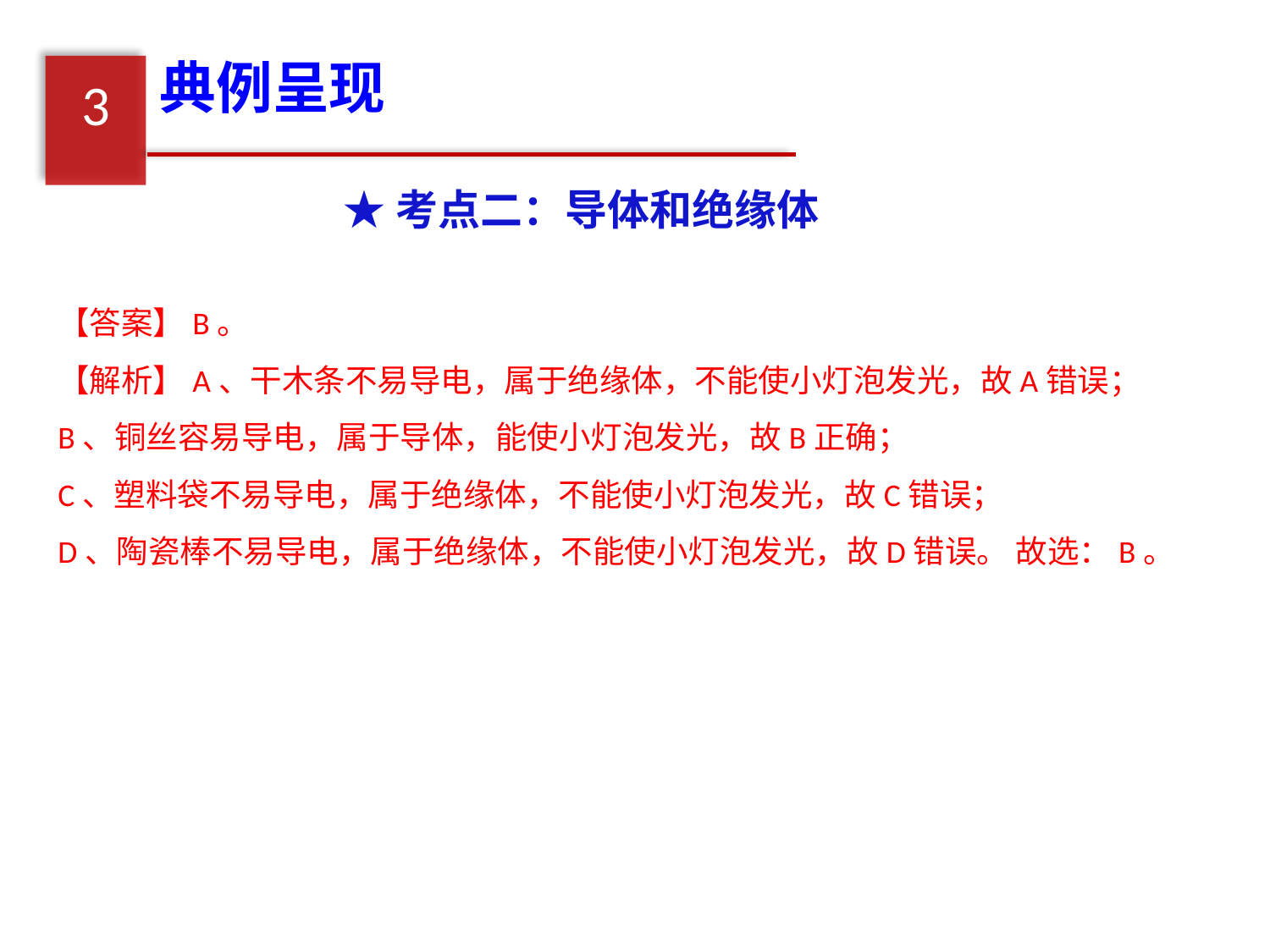

典例呈现

3
★考点二：导体和绝缘体
【答案】B。
【解析】A、干木条不易导电，属于绝缘体，不能使小灯泡发光，故A错误；
B、铜丝容易导电，属于导体，能使小灯泡发光，故B正确；
C、塑料袋不易导电，属于绝缘体，不能使小灯泡发光，故C错误；
D、陶瓷棒不易导电，属于绝缘体，不能使小灯泡发光，故D错误。 故选：B。